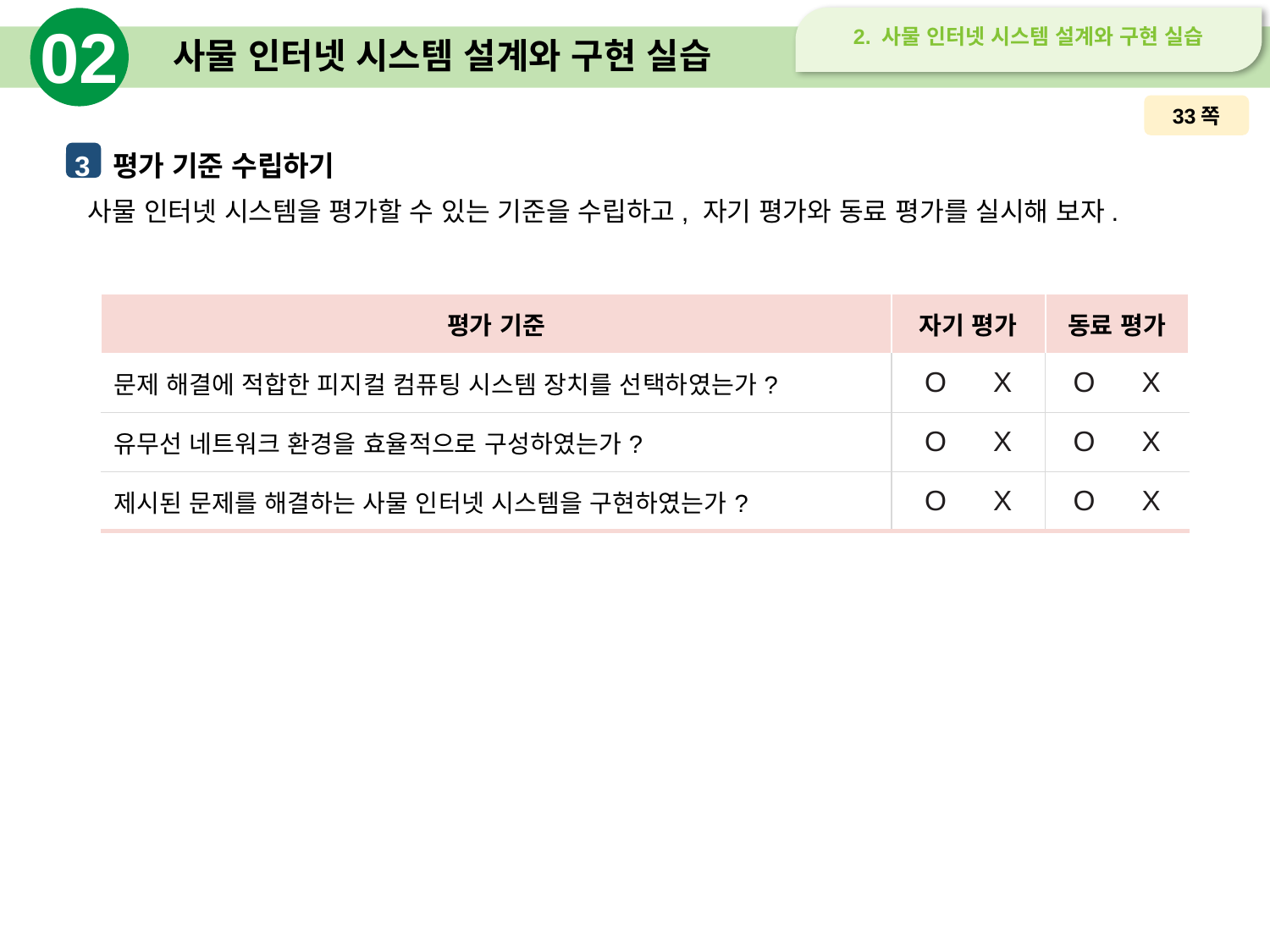

02
2. 사물 인터넷 시스템 설계와 구현 실습
# 사물 인터넷 시스템 설계와 구현 실습
33쪽
 3  평가 기준 수립하기
  사물 인터넷 시스템을 평가할 수 있는 기준을 수립하고, 자기 평가와 동료 평가를 실시해 보자.

| 평가 기준 | 자기 평가 | 동료 평가 |
| --- | --- | --- |
| 문제 해결에 적합한 피지컬 컴퓨팅 시스템 장치를 선택하였는가? | O X | O X |
| 유무선 네트워크 환경을 효율적으로 구성하였는가? | O X | O X |
| 제시된 문제를 해결하는 사물 인터넷 시스템을 구현하였는가? | O X | O X |